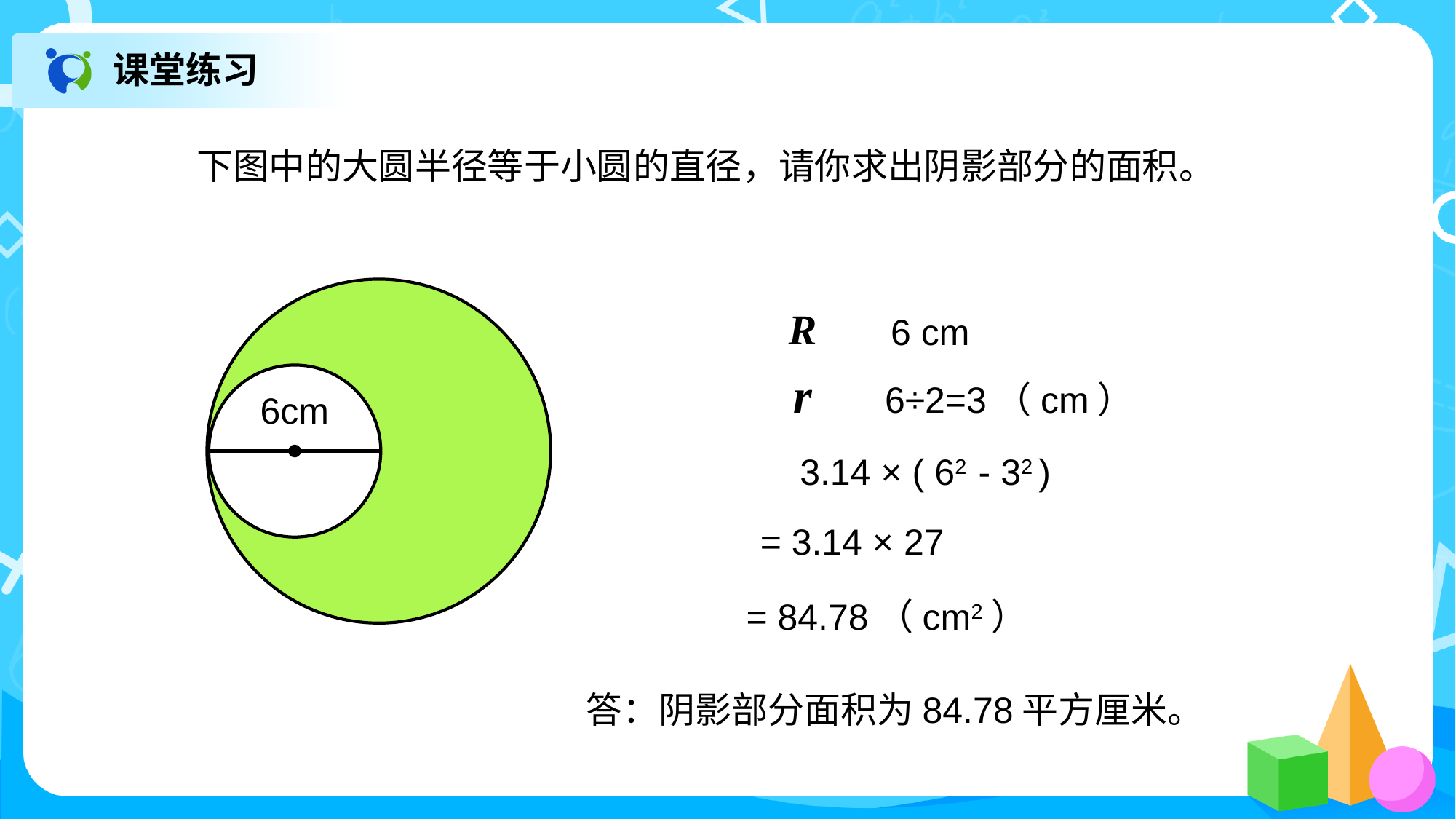

课堂练习
下图中的大圆半径等于小圆的直径，请你求出阴影部分的面积。

6cm

R
6 cm
r
6÷2=3（cm）
3.14 × ( 62  - 32 )
= 3.14 × 27
= 84.78（cm2）
答：阴影部分面积为84.78平方厘米。